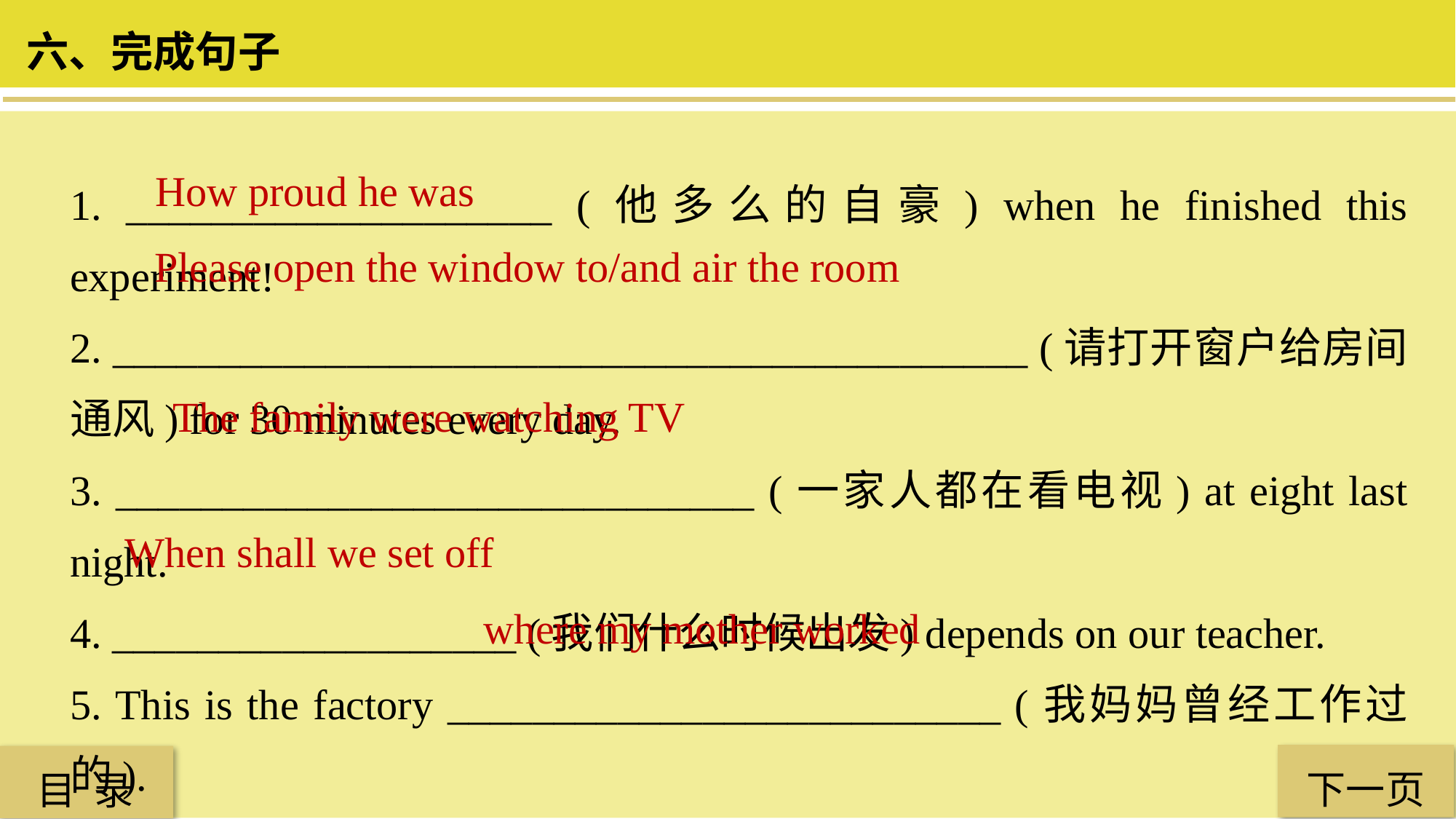

六、完成句子
1. ____________________ (他多么的自豪) when he finished this experiment!
2. ___________________________________________ (请打开窗户给房间通风) for 30 minutes every day.
3. ______________________________ (一家人都在看电视) at eight last night.
4. ___________________ (我们什么时候出发) depends on our teacher.
5. This is the factory __________________________ (我妈妈曾经工作过的).
How proud he was
Please open the window to/and air the room
 The family were watching TV
When shall we set off
where my mother worked